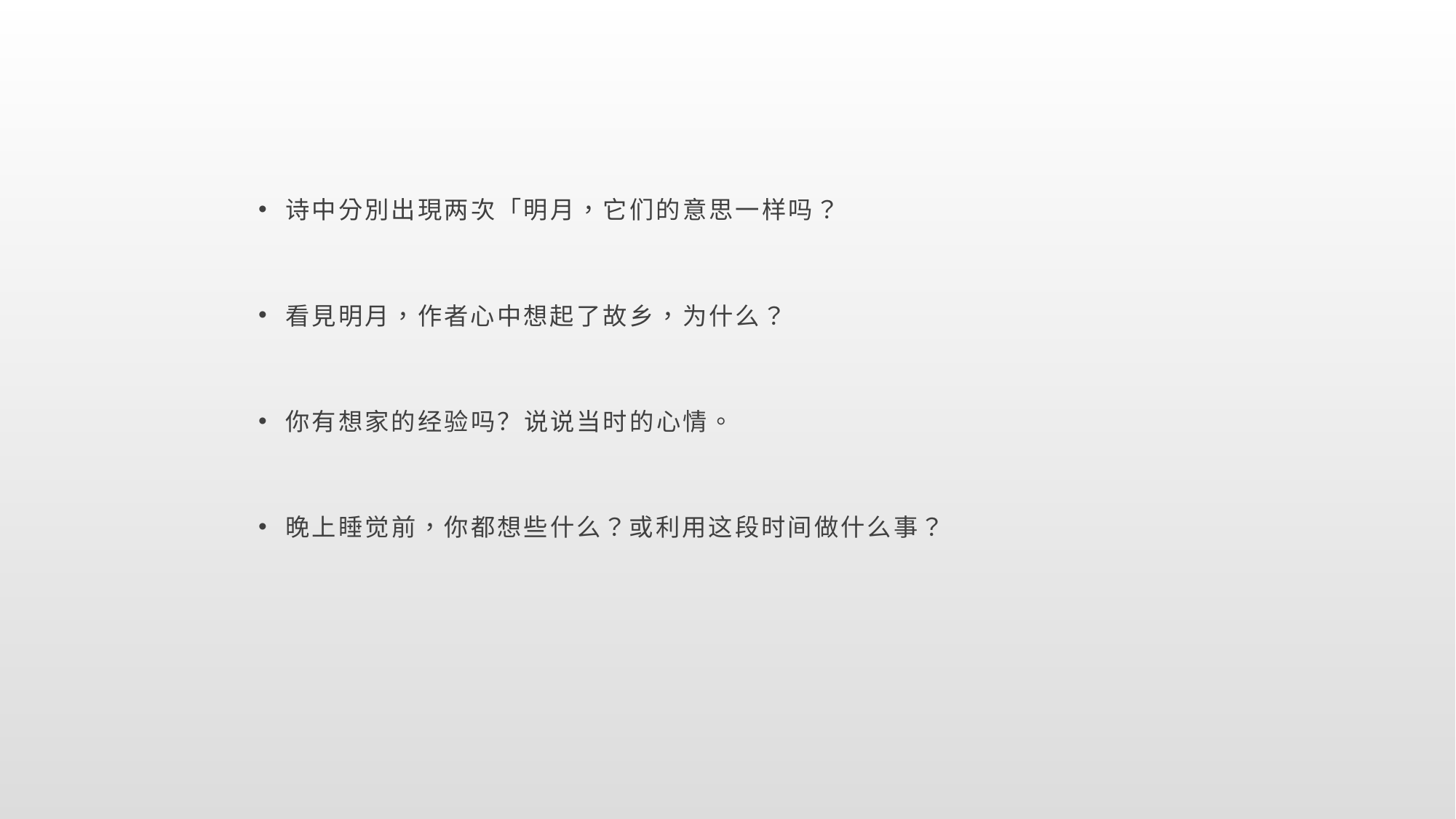

诗中分別出現两次「明月，它们的意思一样吗？

看見明月，作者心中想起了故乡，为什么？

你有想家的经验吗？说说当时的心情。

晚上睡觉前，你都想些什么？或利用这段时间做什么事？